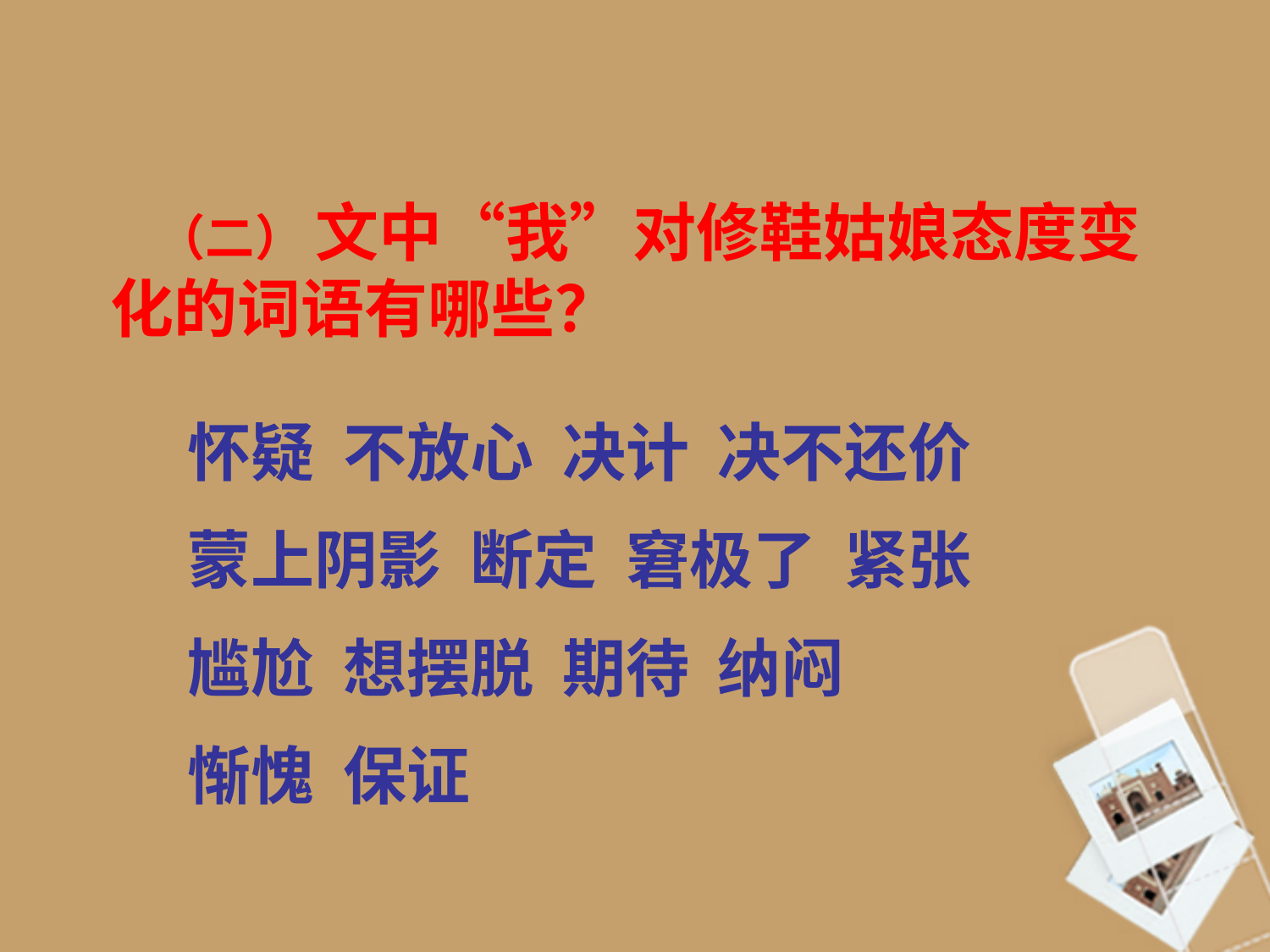

（二） 文中“我”对修鞋姑娘态度变化的词语有哪些？
怀疑  不放心  决计  决不还价
蒙上阴影  断定  窘极了  紧张
尴尬  想摆脱  期待  纳闷
惭愧  保证